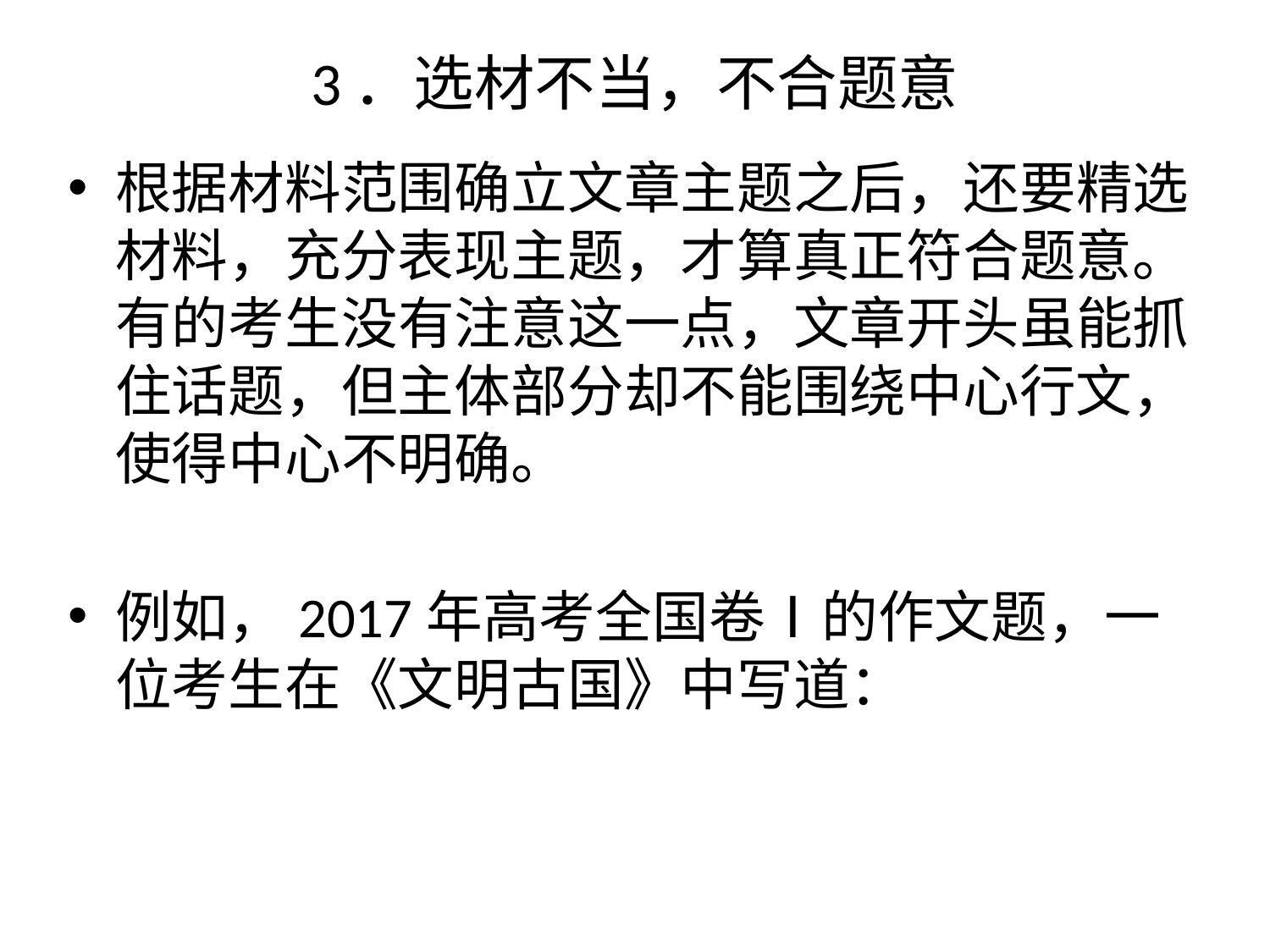

# 3．选材不当，不合题意
根据材料范围确立文章主题之后，还要精选材料，充分表现主题，才算真正符合题意。有的考生没有注意这一点，文章开头虽能抓住话题，但主体部分却不能围绕中心行文，使得中心不明确。

例如，2017年高考全国卷Ⅰ的作文题，一位考生在《文明古国》中写道：